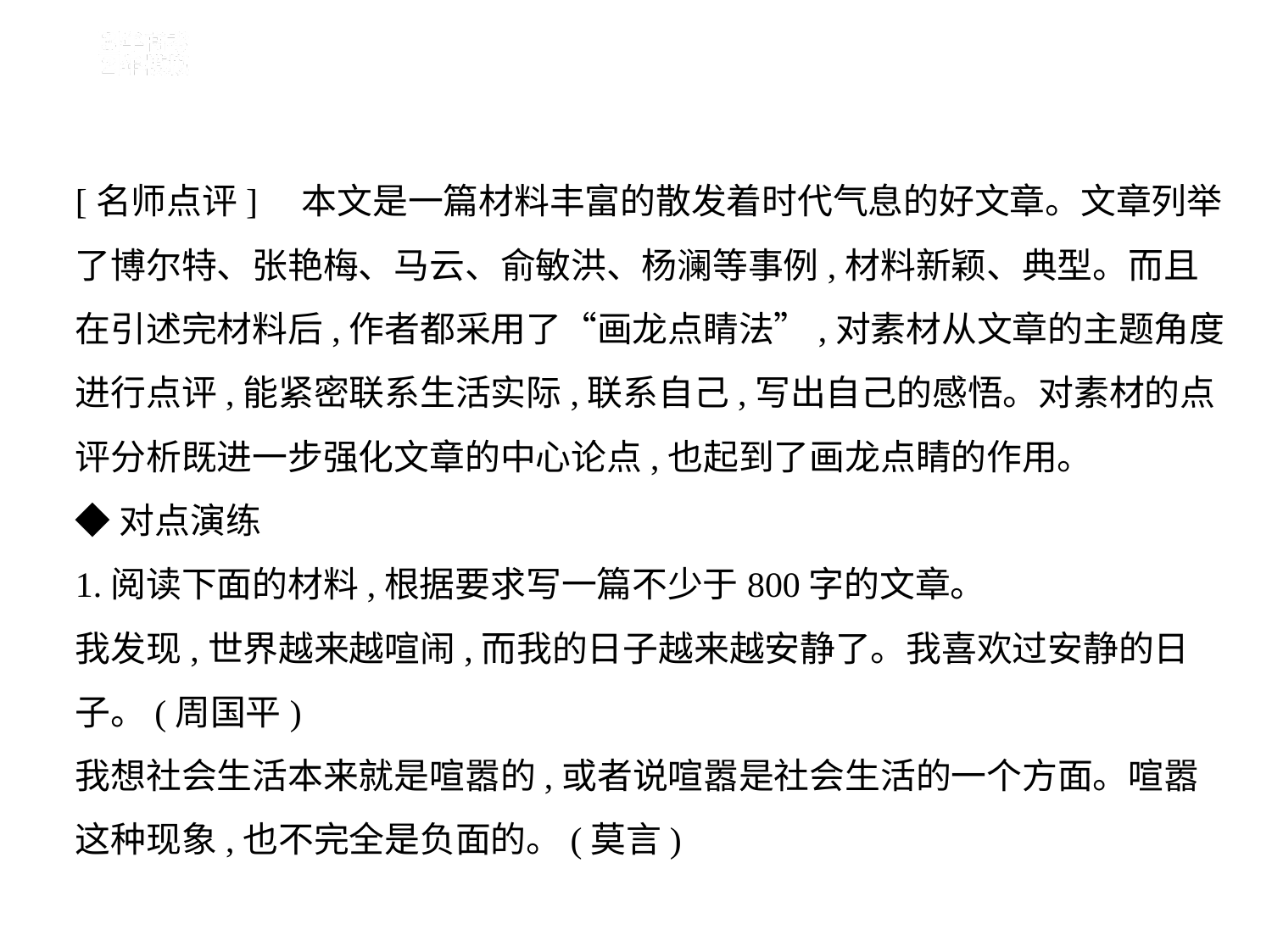

[名师点评]　本文是一篇材料丰富的散发着时代气息的好文章。文章列举
了博尔特、张艳梅、马云、俞敏洪、杨澜等事例,材料新颖、典型。而且
在引述完材料后,作者都采用了“画龙点睛法”,对素材从文章的主题角度
进行点评,能紧密联系生活实际,联系自己,写出自己的感悟。对素材的点
评分析既进一步强化文章的中心论点,也起到了画龙点睛的作用。
◆对点演练
1.阅读下面的材料,根据要求写一篇不少于800字的文章。
我发现,世界越来越喧闹,而我的日子越来越安静了。我喜欢过安静的日
子。(周国平)
我想社会生活本来就是喧嚣的,或者说喧嚣是社会生活的一个方面。喧嚣
这种现象,也不完全是负面的。(莫言)